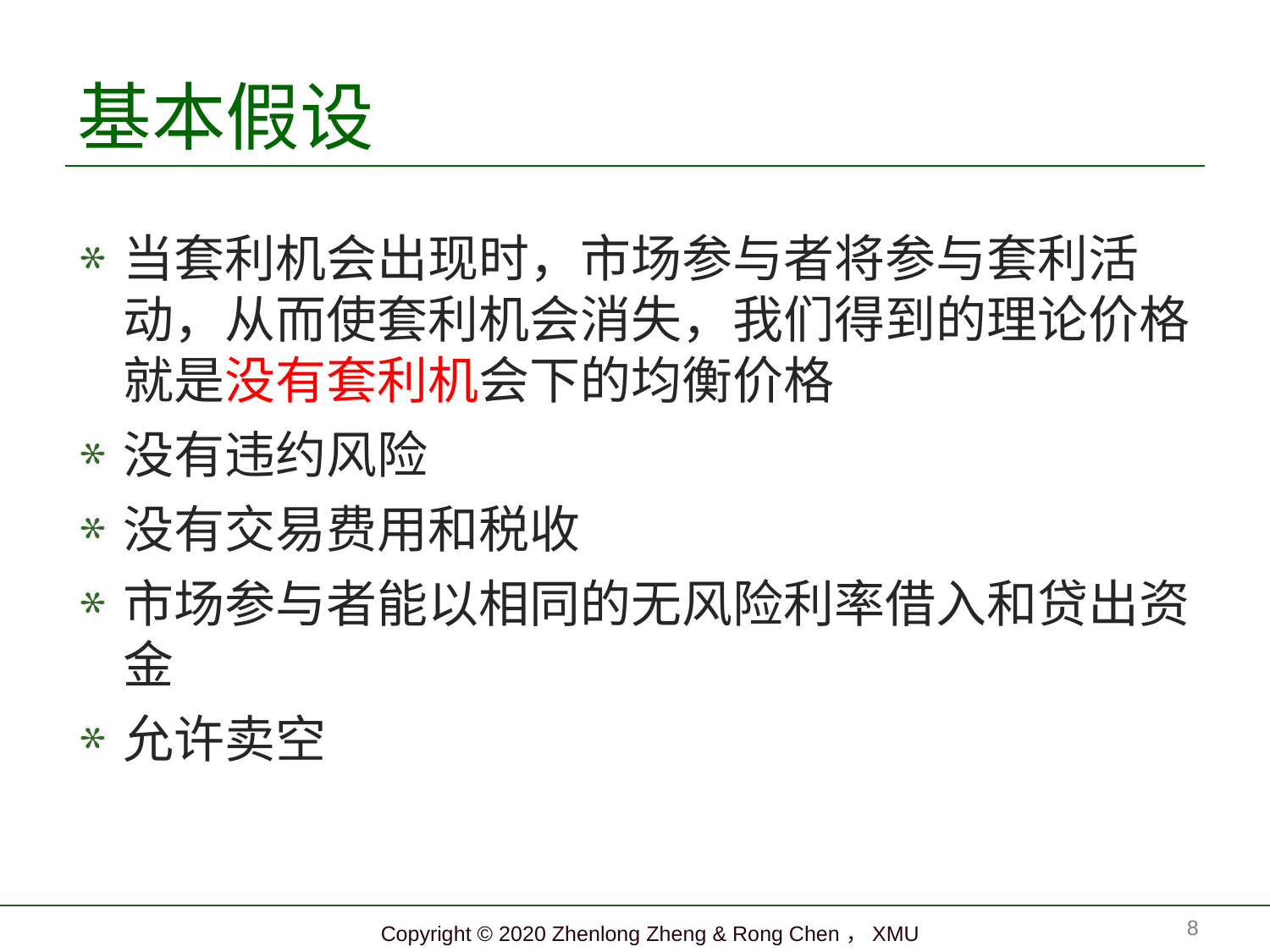

# 基本假设

当套利机会出现时，市场参与者将参与套利活动，从而使套利机会消失，我们得到的理论价格就是没有套利机会下的均衡价格
没有违约风险
没有交易费用和税收
市场参与者能以相同的无风险利率借入和贷出资金
允许卖空

8